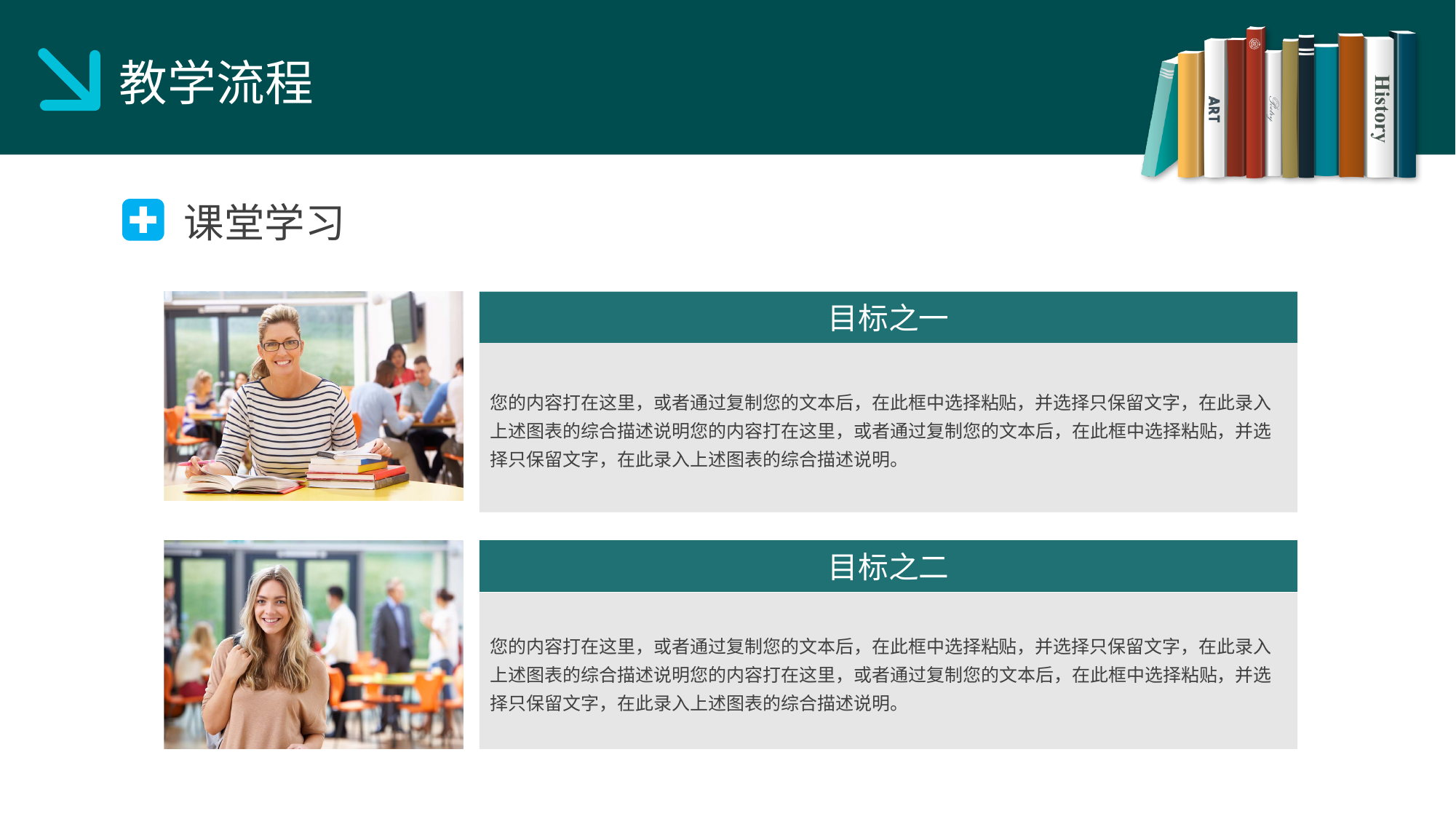

教学流程

课堂学习

目标之一
您的内容打在这里，或者通过复制您的文本后，在此框中选择粘贴，并选择只保留文字，在此录入上述图表的综合描述说明您的内容打在这里，或者通过复制您的文本后，在此框中选择粘贴，并选择只保留文字，在此录入上述图表的综合描述说明。

目标之二
您的内容打在这里，或者通过复制您的文本后，在此框中选择粘贴，并选择只保留文字，在此录入上述图表的综合描述说明您的内容打在这里，或者通过复制您的文本后，在此框中选择粘贴，并选择只保留文字，在此录入上述图表的综合描述说明。